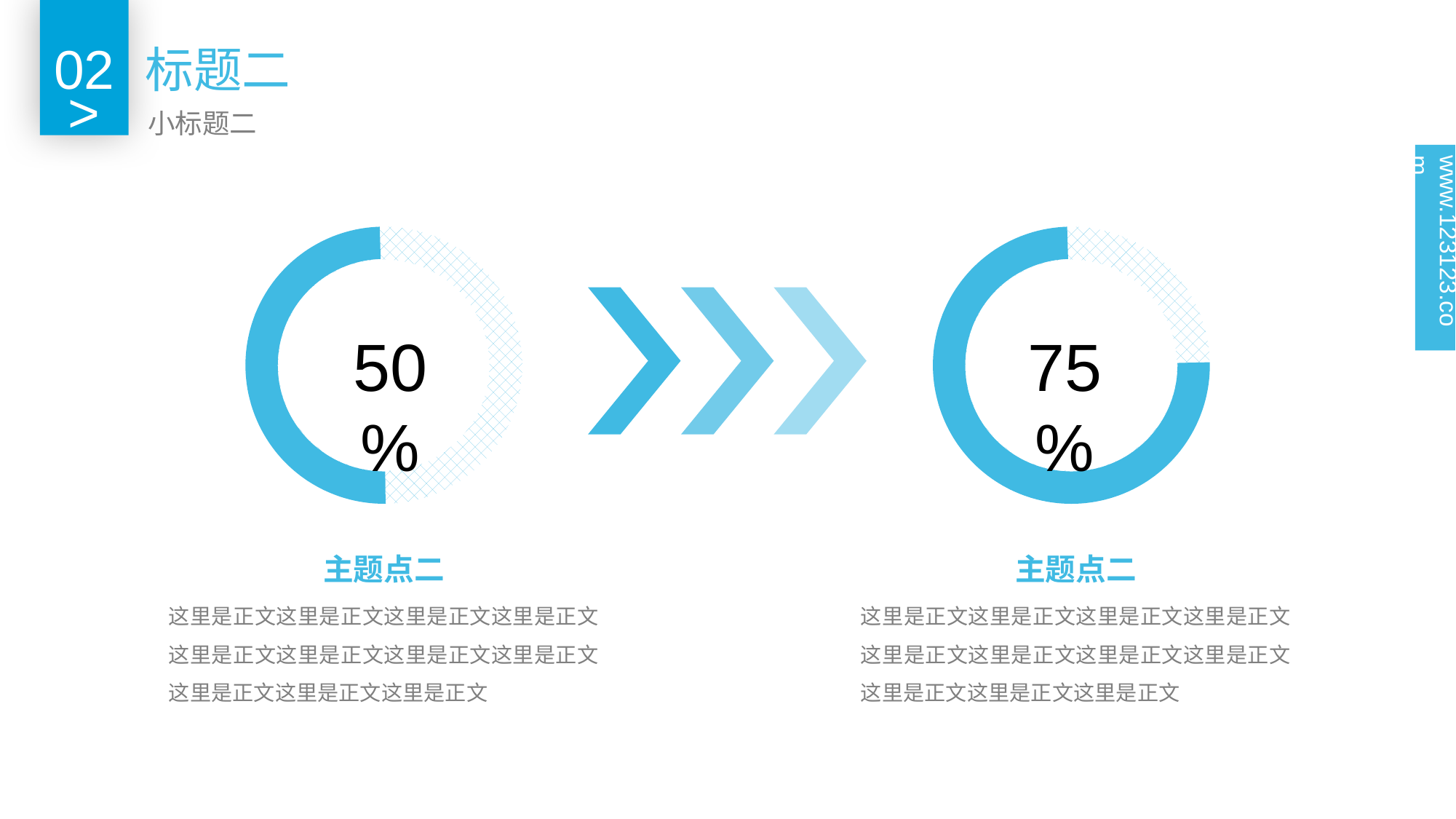

02
标题二
>
小标题二
www.123123.com

50%
75%
主题点二
这里是正文这里是正文这里是正文这里是正文这里是正文这里是正文这里是正文这里是正文这里是正文这里是正文这里是正文
主题点二
这里是正文这里是正文这里是正文这里是正文这里是正文这里是正文这里是正文这里是正文这里是正文这里是正文这里是正文